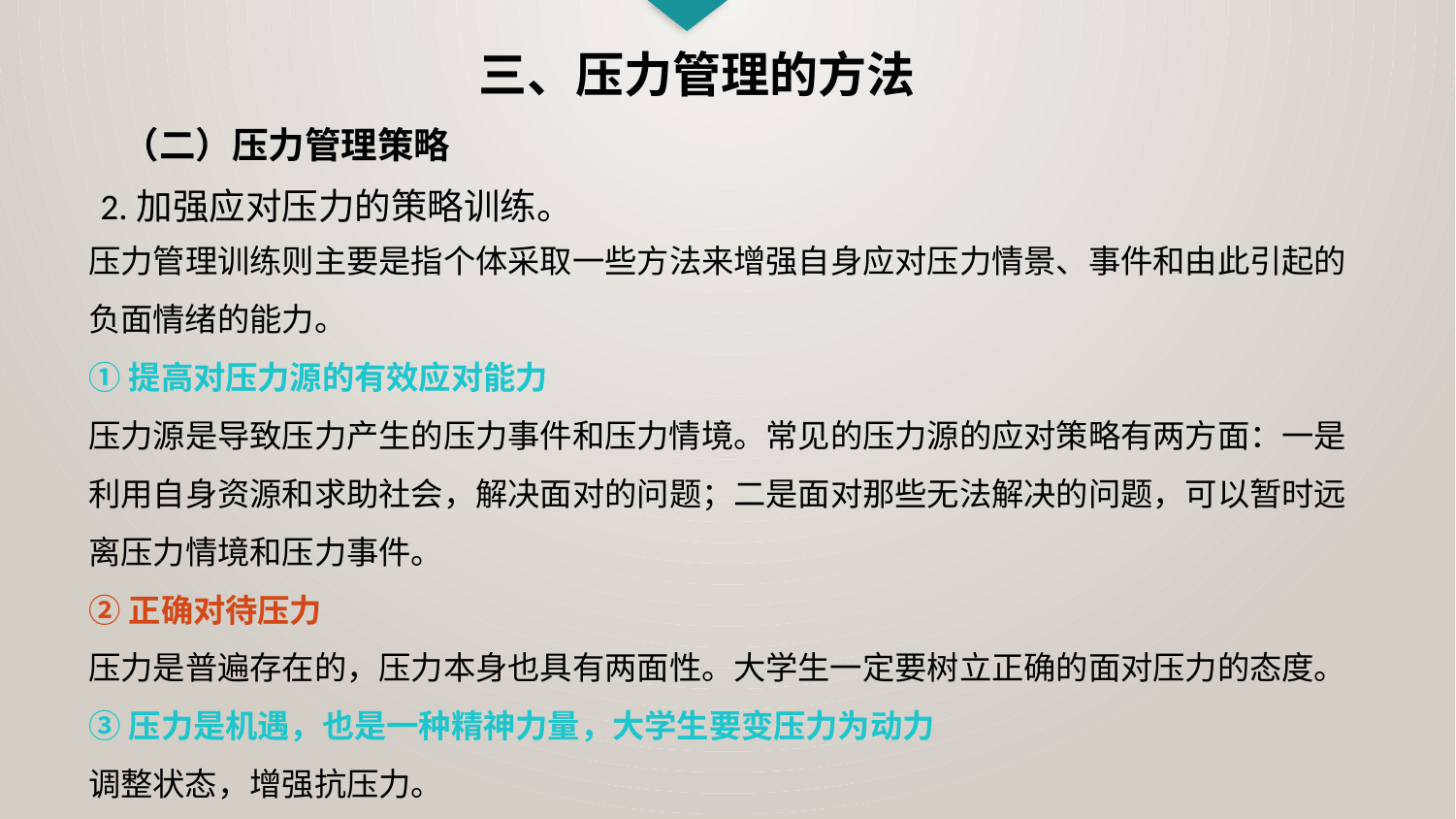

三、压力管理的方法
（二）压力管理策略
2.加强应对压力的策略训练。
压力管理训练则主要是指个体采取一些方法来增强自身应对压力情景、事件和由此引起的负面情绪的能力。
①提高对压力源的有效应对能力
压力源是导致压力产生的压力事件和压力情境。常见的压力源的应对策略有两方面：一是利用自身资源和求助社会，解决面对的问题；二是面对那些无法解决的问题，可以暂时远离压力情境和压力事件。
②正确对待压力
压力是普遍存在的，压力本身也具有两面性。大学生一定要树立正确的面对压力的态度。
③压力是机遇，也是一种精神力量，大学生要变压力为动力
调整状态，增强抗压力。
38